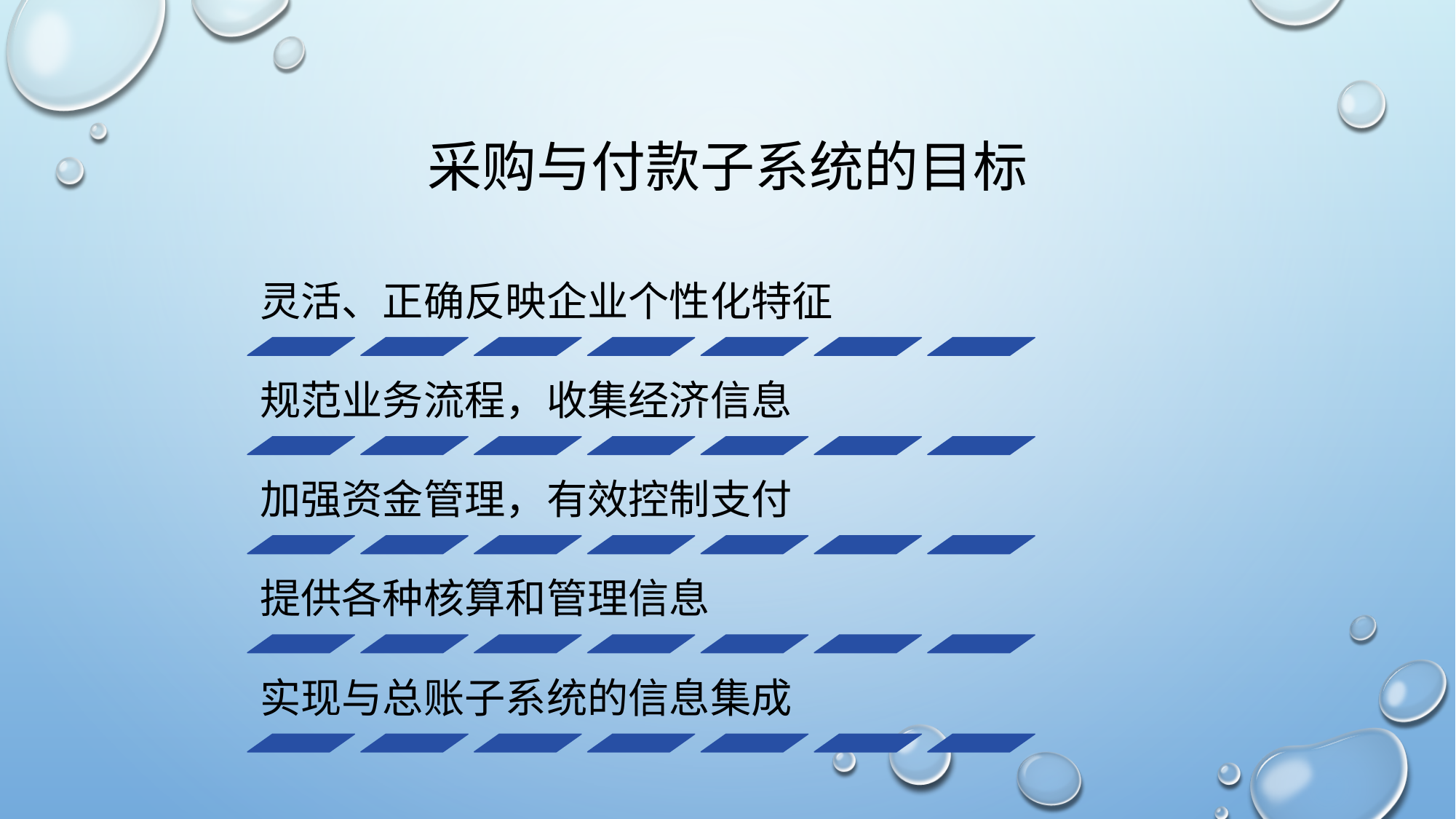

# 采购与付款子系统的目标
灵活、正确反映企业个性化特征
规范业务流程，收集经济信息
加强资金管理，有效控制支付
提供各种核算和管理信息
实现与总账子系统的信息集成